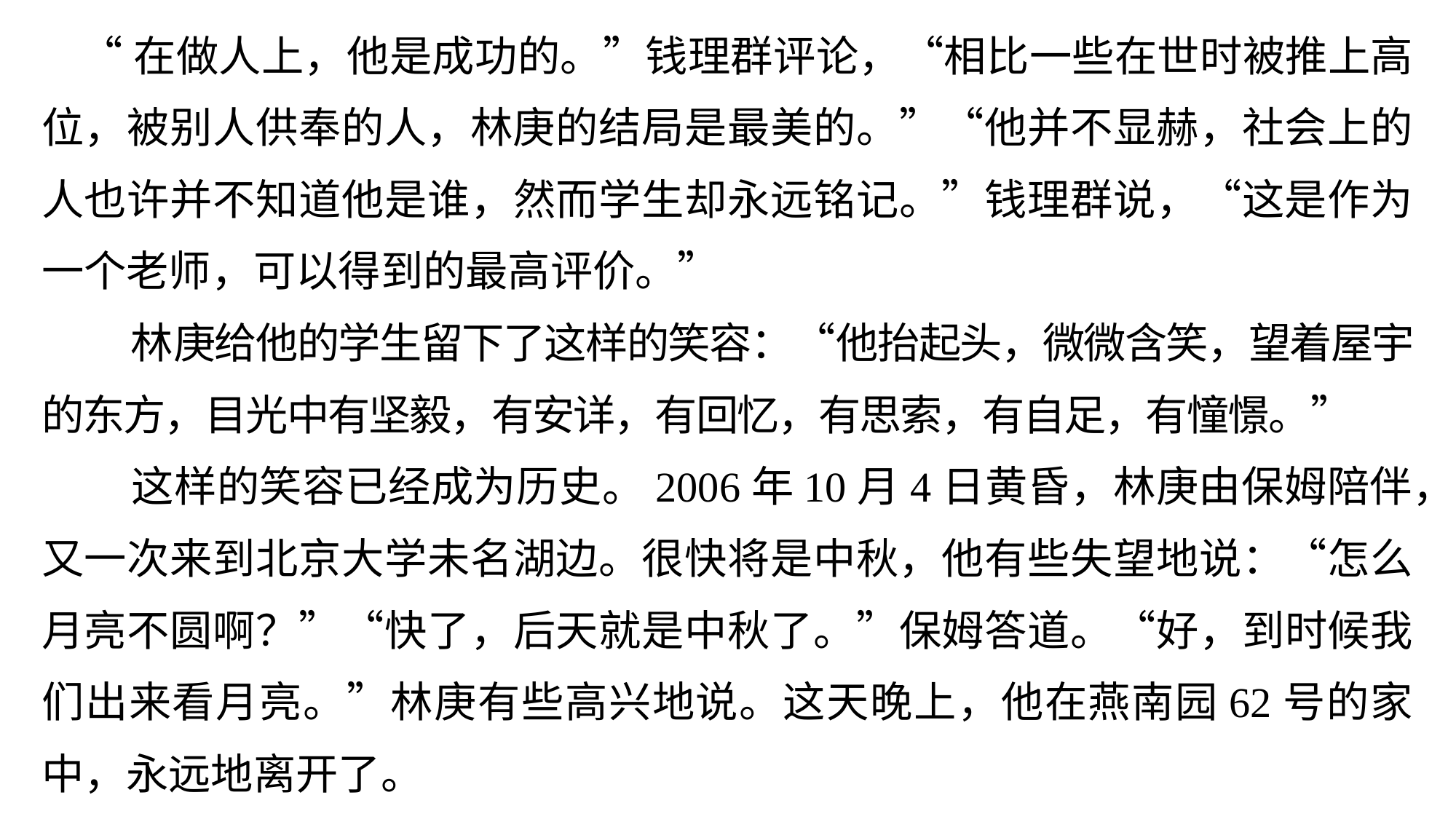

“在做人上，他是成功的。”钱理群评论，“相比一些在世时被推上高位，被别人供奉的人，林庚的结局是最美的。”“他并不显赫，社会上的人也许并不知道他是谁，然而学生却永远铭记。”钱理群说，“这是作为一个老师，可以得到的最高评价。”
        林庚给他的学生留下了这样的笑容：“他抬起头，微微含笑，望着屋宇的东方，目光中有坚毅，有安详，有回忆，有思索，有自足，有憧憬。”
        这样的笑容已经成为历史。2006年10月4日黄昏，林庚由保姆陪伴，又一次来到北京大学未名湖边。很快将是中秋，他有些失望地说：“怎么月亮不圆啊？”“快了，后天就是中秋了。”保姆答道。“好，到时候我们出来看月亮。”林庚有些高兴地说。这天晚上，他在燕南园62号的家中，永远地离开了。